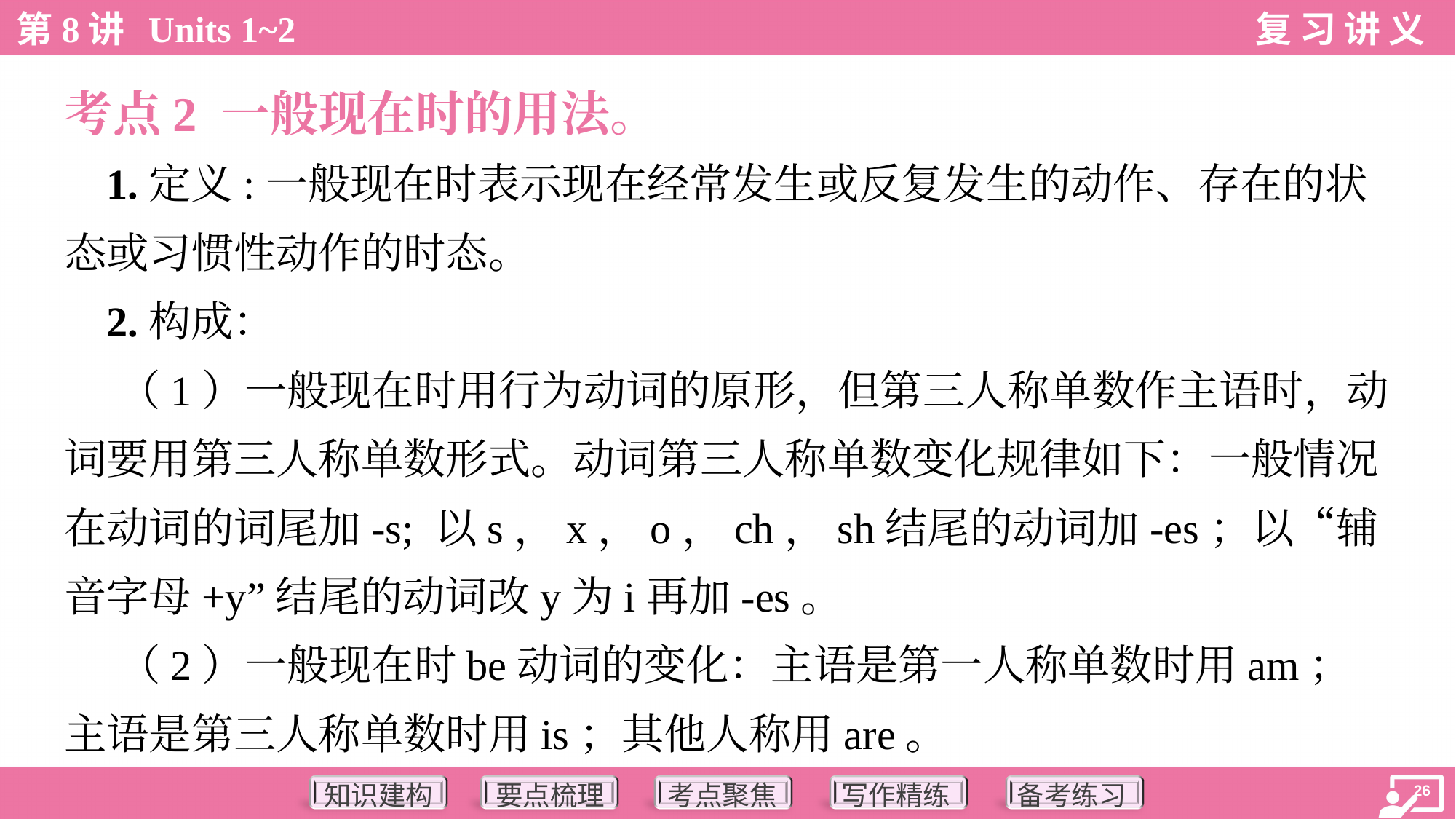

考点2 一般现在时的用法。
    1.定义:一般现在时表示现在经常发生或反复发生的动作、存在的状态或习惯性动作的时态。
    2.构成：
    （1）一般现在时用行为动词的原形，但第三人称单数作主语时，动词要用第三人称单数形式。动词第三人称单数变化规律如下：一般情况在动词的词尾加-s; 以s，x，o，ch，sh结尾的动词加-es；以“辅音字母+y”结尾的动词改y为i再加-es。
    （2）一般现在时be动词的变化：主语是第一人称单数时用am；主语是第三人称单数时用is；其他人称用are。